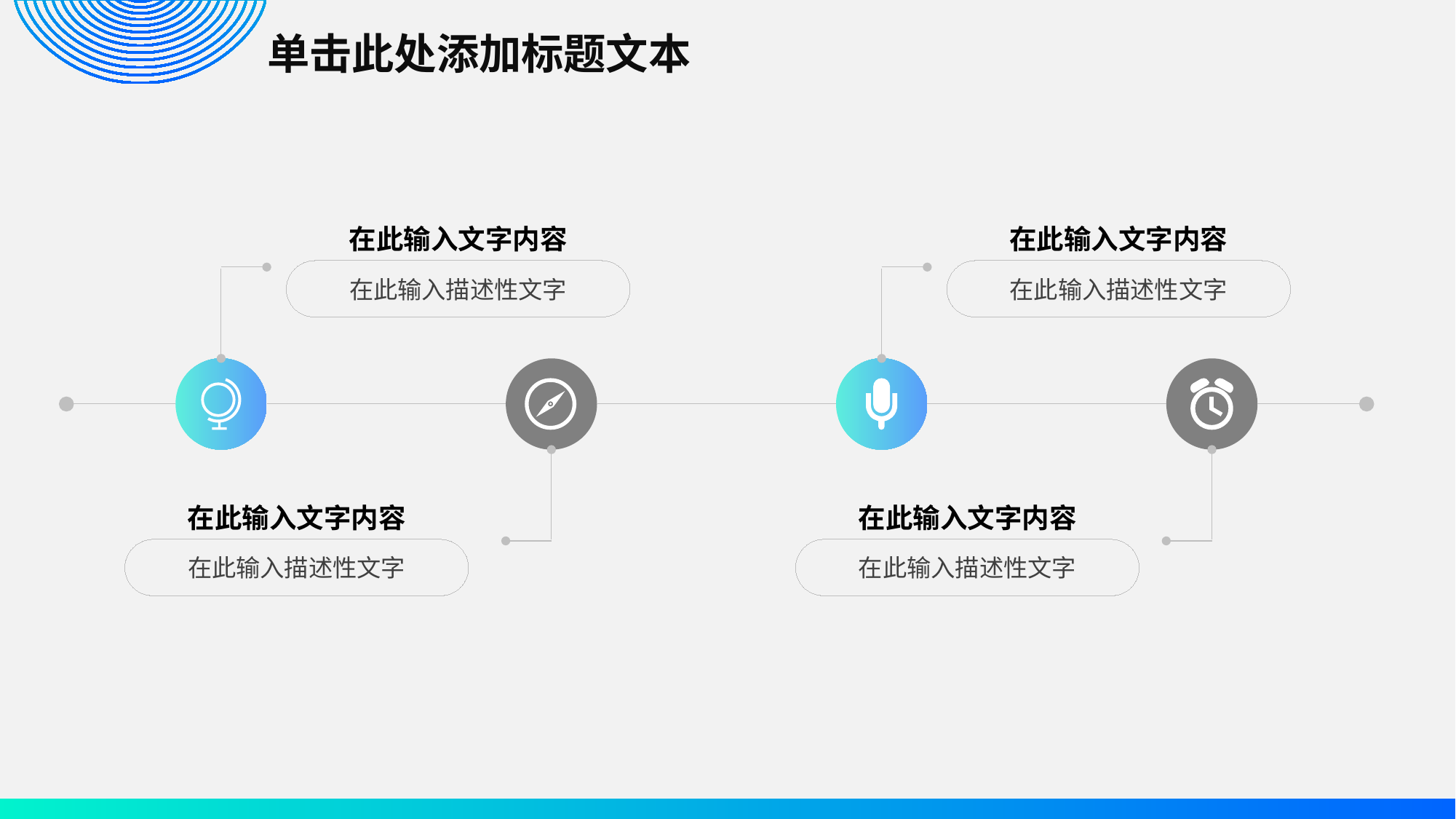

# 单击此处添加标题文本
在此输入文字内容
在此输入文字内容
在此输入描述性文字
在此输入描述性文字

在此输入文字内容
在此输入文字内容
在此输入描述性文字
在此输入描述性文字